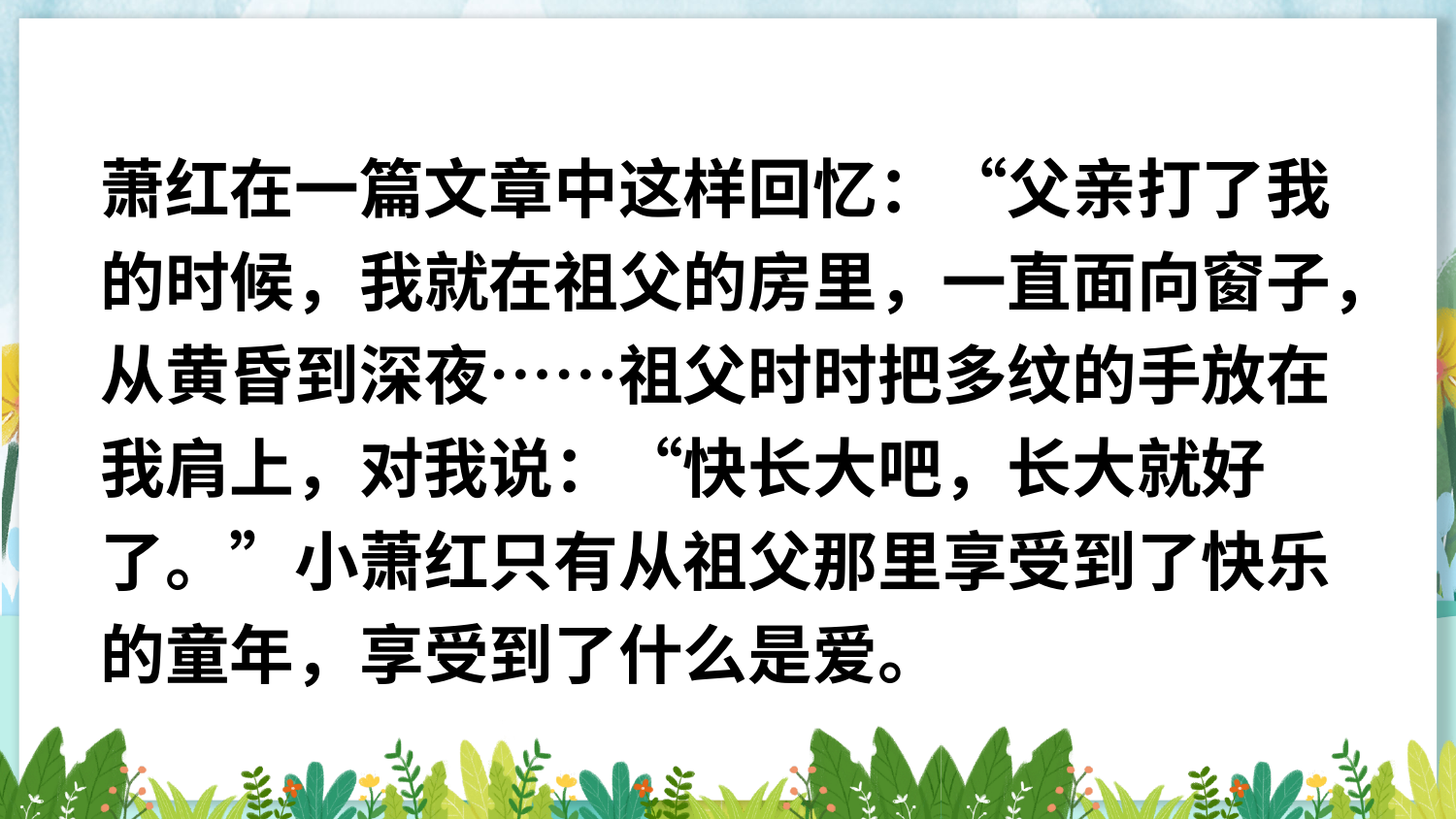

萧红在一篇文章中这样回忆：“父亲打了我的时候，我就在祖父的房里，一直面向窗子，从黄昏到深夜……祖父时时把多纹的手放在我肩上，对我说：“快长大吧，长大就好了。”小萧红只有从祖父那里享受到了快乐的童年，享受到了什么是爱。